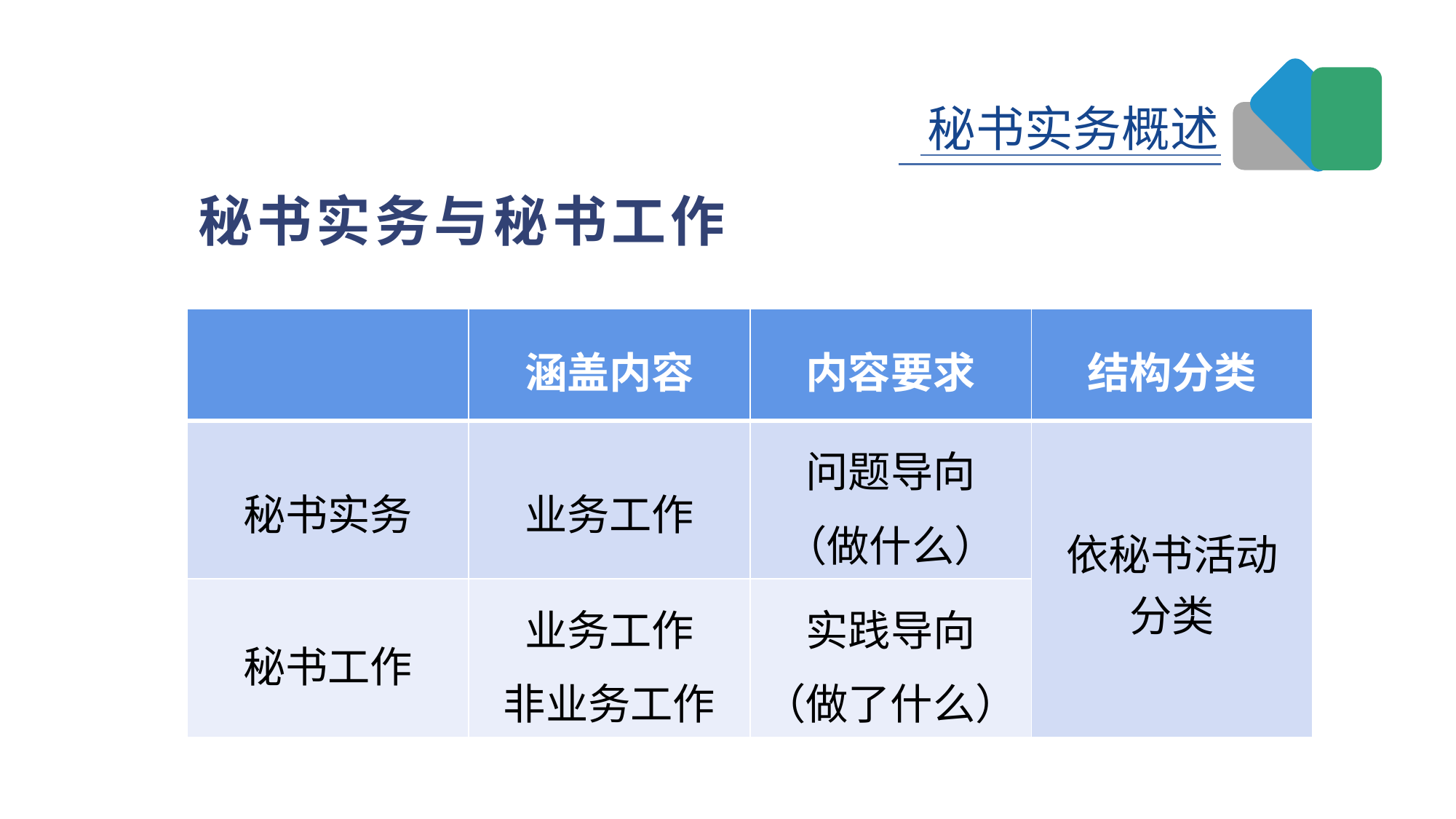

# 秘书实务与秘书工作
|  | 涵盖内容 | 内容要求 | 结构分类 |
| --- | --- | --- | --- |
| 秘书实务 | 业务工作 | 问题导向 （做什么） | 依秘书活动 分类 |
| 秘书工作 | 业务工作 非业务工作 | 实践导向 （做了什么） |  |